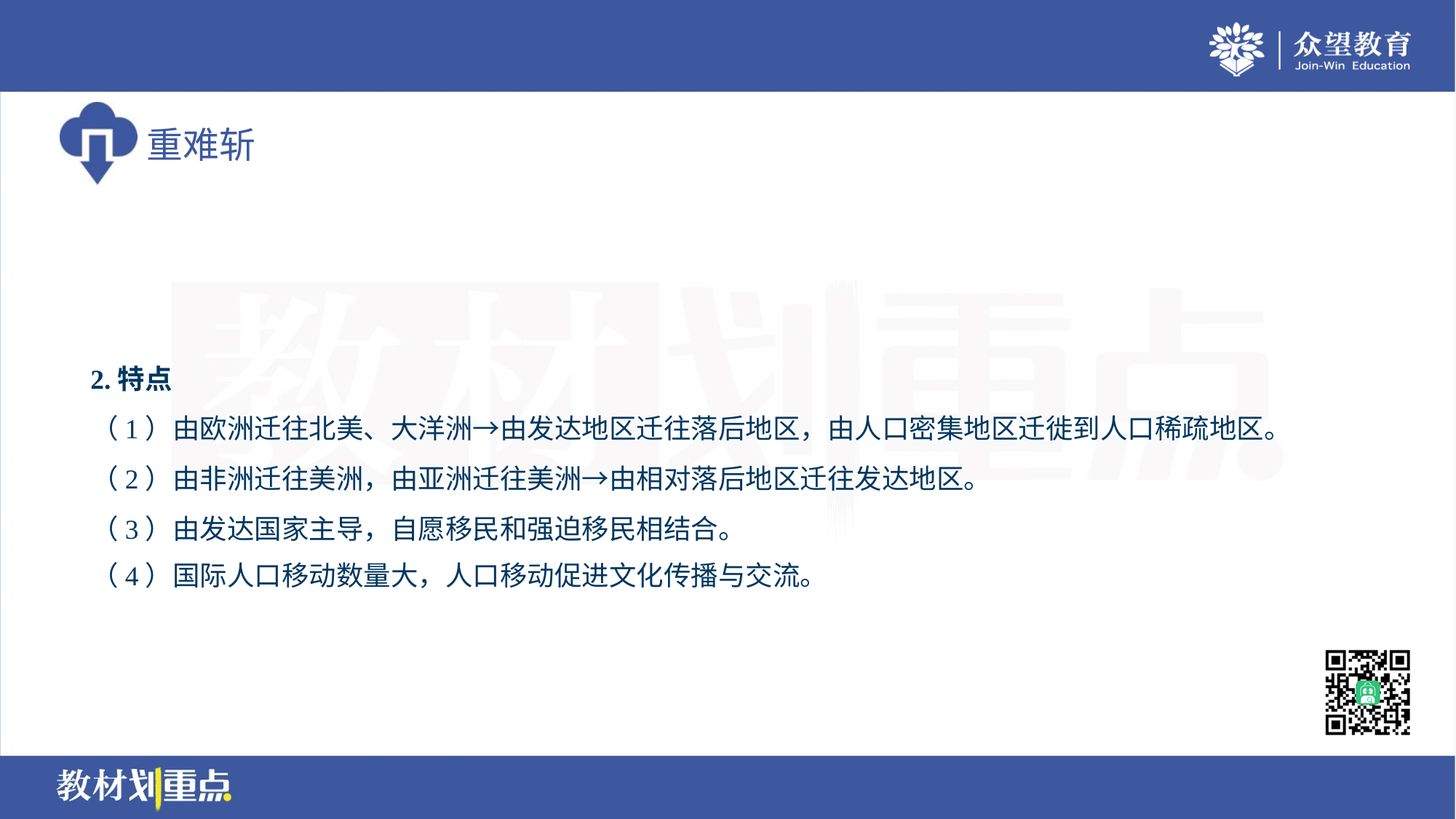

2.特点
    （1）由欧洲迁往北美、大洋洲→由发达地区迁往落后地区，由人口密集地区迁徙到人口稀疏地区。
    （2）由非洲迁往美洲，由亚洲迁往美洲→由相对落后地区迁往发达地区。
    （3）由发达国家主导，自愿移民和强迫移民相结合。
    （4）国际人口移动数量大，人口移动促进文化传播与交流。